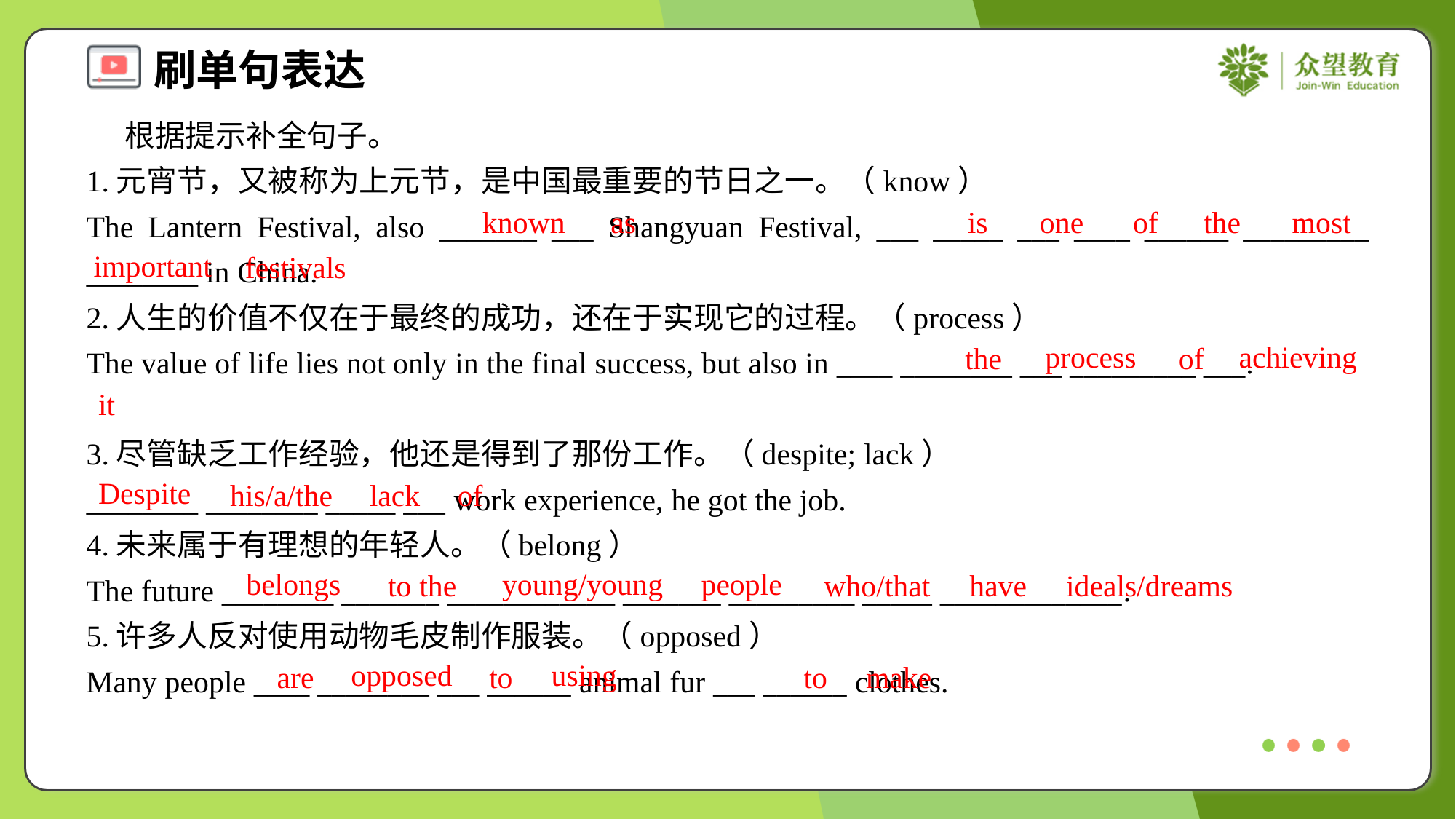

根据提示补全句子。
1.元宵节，又被称为上元节，是中国最重要的节日之一。（know）
The Lantern Festival, also _______ ___ Shangyuan Festival, ___ _____ ___ ____ ______ _________ ________ in China.
known
as
is
one
of
the
most
important
festivals
2.人生的价值不仅在于最终的成功，还在于实现它的过程。（process）
The value of life lies not only in the final success, but also in ____ ________ ___ _________ ___.
process
achieving
the
of
it
3.尽管缺乏工作经验，他还是得到了那份工作。（despite; lack）
________ ________ _____ ___ work experience, he got the job.
4.未来属于有理想的年轻人。（belong）
The future ________ _______ ____________ _______ _________ _____ _____________.
5.许多人反对使用动物毛皮制作服装。（opposed）
Many people ____ ________ ___ ______ animal fur ___ ______ clothes.
Despite
his/a/the
lack
of
belongs
young/young
people
to the
who/that
have
ideals/dreams
opposed
using
are
to
to
make